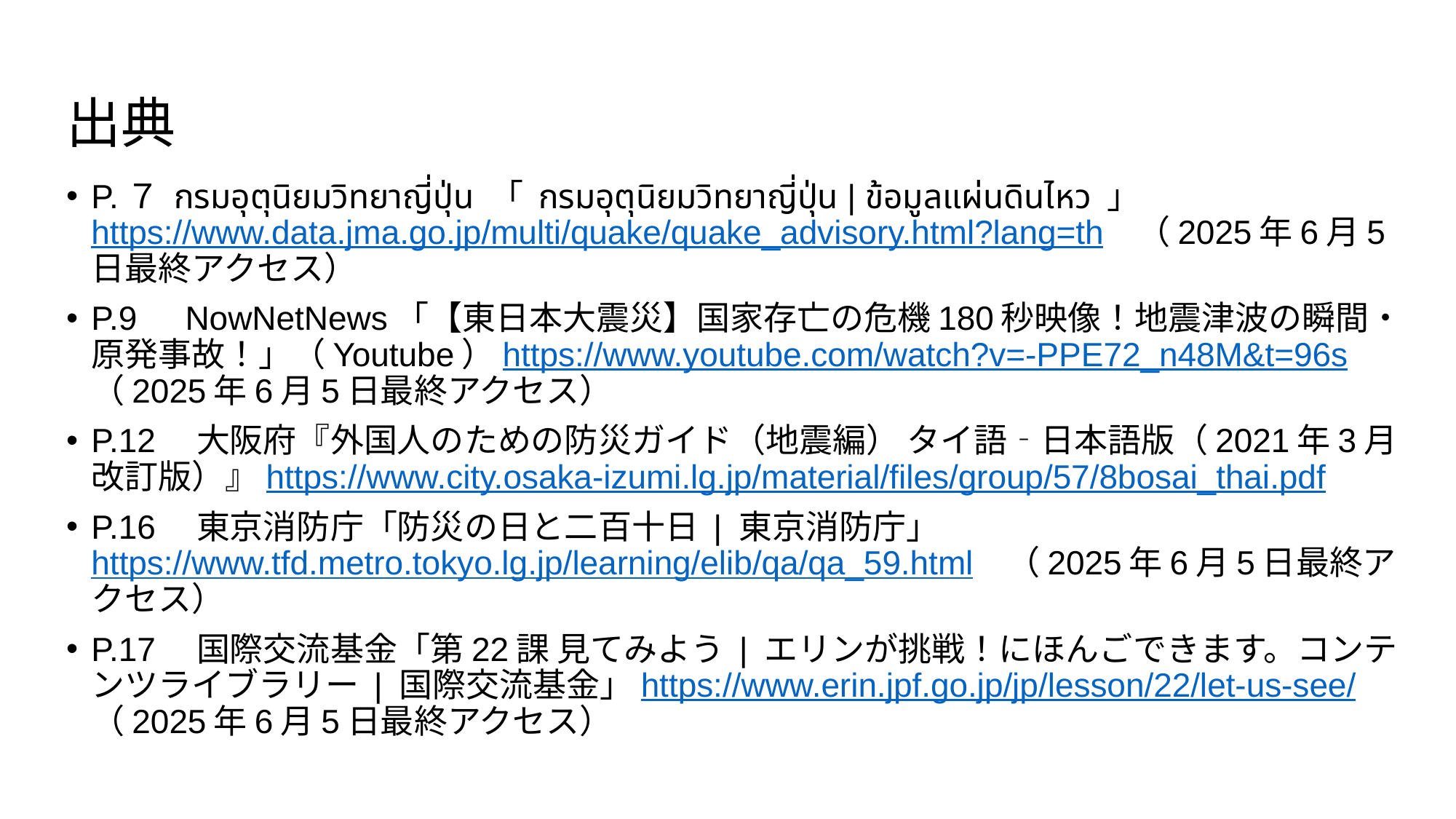

# 出典
P.７ กรมอุตุนิยมวิทยาญี่ปุ่น 「 กรมอุตุนิยมวิทยาญี่ปุ่น | ข้อมูลแผ่นดินไหว 」https://www.data.jma.go.jp/multi/quake/quake_advisory.html?lang=th　（2025年6月5日最終アクセス）
P.9　NowNetNews「【東日本大震災】国家存亡の危機180秒映像！地震津波の瞬間・原発事故！」（Youtube）https://www.youtube.com/watch?v=-PPE72_n48M&t=96s　（2025年6月5日最終アクセス）
P.12　大阪府『外国人のための防災ガイド（地震編） タイ語‐日本語版（2021年3月改訂版）』https://www.city.osaka-izumi.lg.jp/material/files/group/57/8bosai_thai.pdf
P.16　東京消防庁「防災の日と二百十日 | 東京消防庁」https://www.tfd.metro.tokyo.lg.jp/learning/elib/qa/qa_59.html　（2025年6月5日最終アクセス）
P.17　国際交流基金「第22課 見てみよう | エリンが挑戦！にほんごできます。コンテンツライブラリー | 国際交流基金」https://www.erin.jpf.go.jp/jp/lesson/22/let-us-see/　 （2025年6月5日最終アクセス）